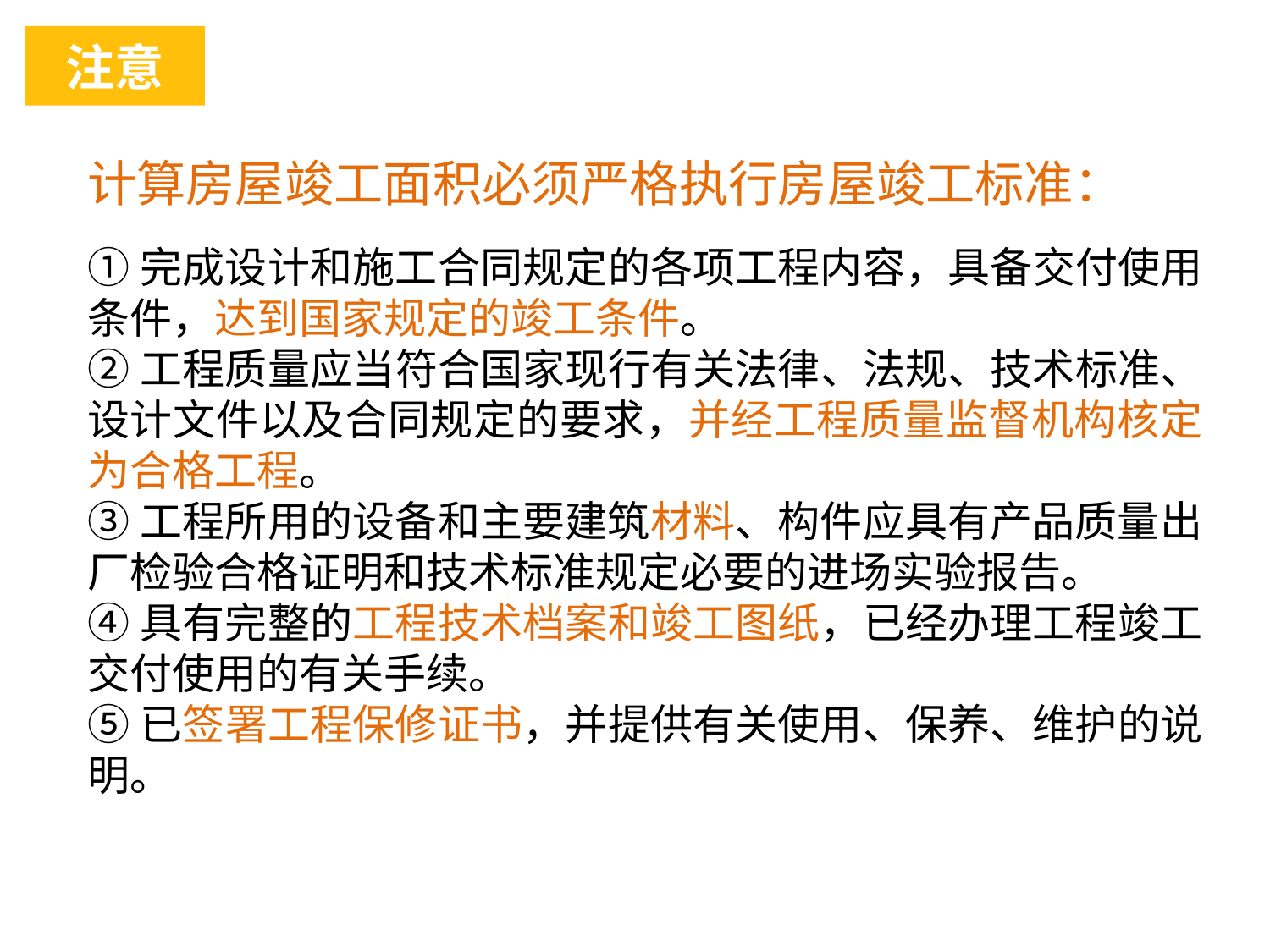

注意
计算房屋竣工面积必须严格执行房屋竣工标准：
①完成设计和施工合同规定的各项工程内容，具备交付使用条件，达到国家规定的竣工条件。
②工程质量应当符合国家现行有关法律、法规、技术标准、设计文件以及合同规定的要求，并经工程质量监督机构核定为合格工程。
③工程所用的设备和主要建筑材料、构件应具有产品质量出厂检验合格证明和技术标准规定必要的进场实验报告。
④具有完整的工程技术档案和竣工图纸，已经办理工程竣工交付使用的有关手续。
⑤已签署工程保修证书，并提供有关使用、保养、维护的说明。